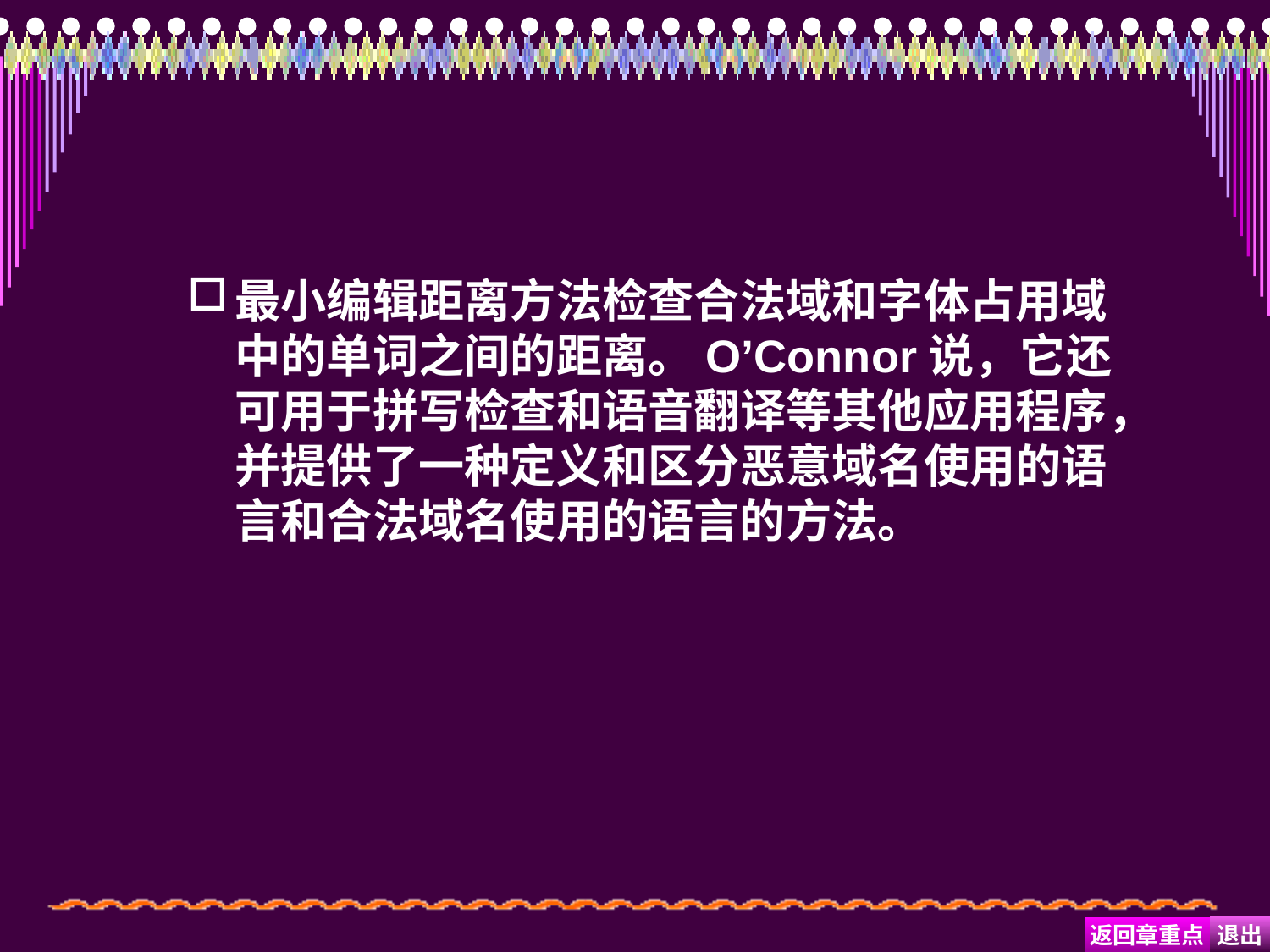

#
最小编辑距离方法检查合法域和字体占用域中的单词之间的距离。O’Connor说，它还可用于拼写检查和语音翻译等其他应用程序，并提供了一种定义和区分恶意域名使用的语言和合法域名使用的语言的方法。